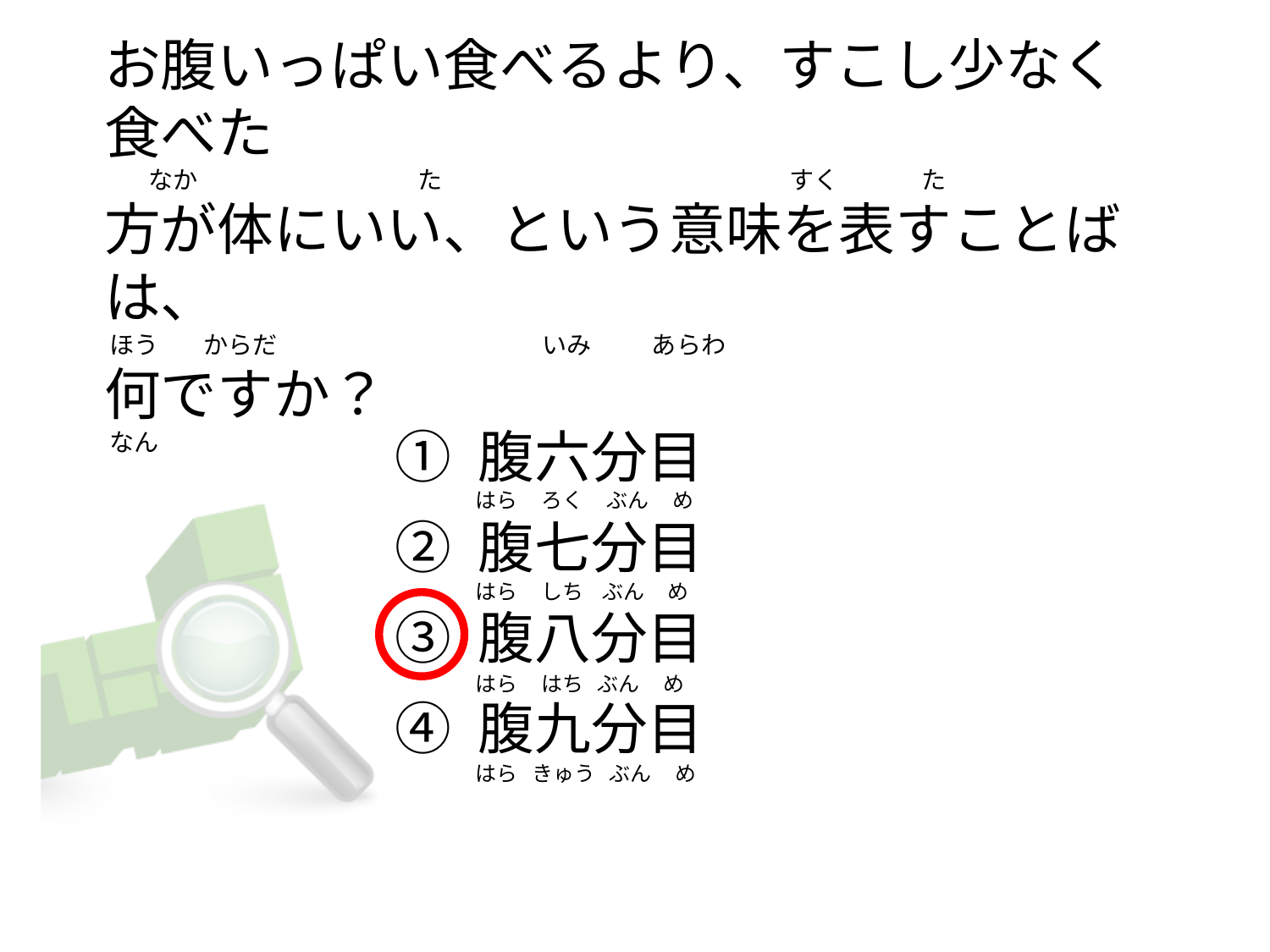

# お腹いっぱい食べるより、すこし少なく食べた         なか                    　　　　  た　 　　　                                            すく               た 方が体にいい、という意味を表すことばは、  ほう        からだ                                                いみ           あらわ 何ですか？  なん
① 腹六分目
② 腹七分目
③ 腹八分目
④ 腹九分目
はら     ろく     ぶん     め
はら     しち    ぶん     め

はら     はち   ぶん     め
はら   きゅう   ぶん     め